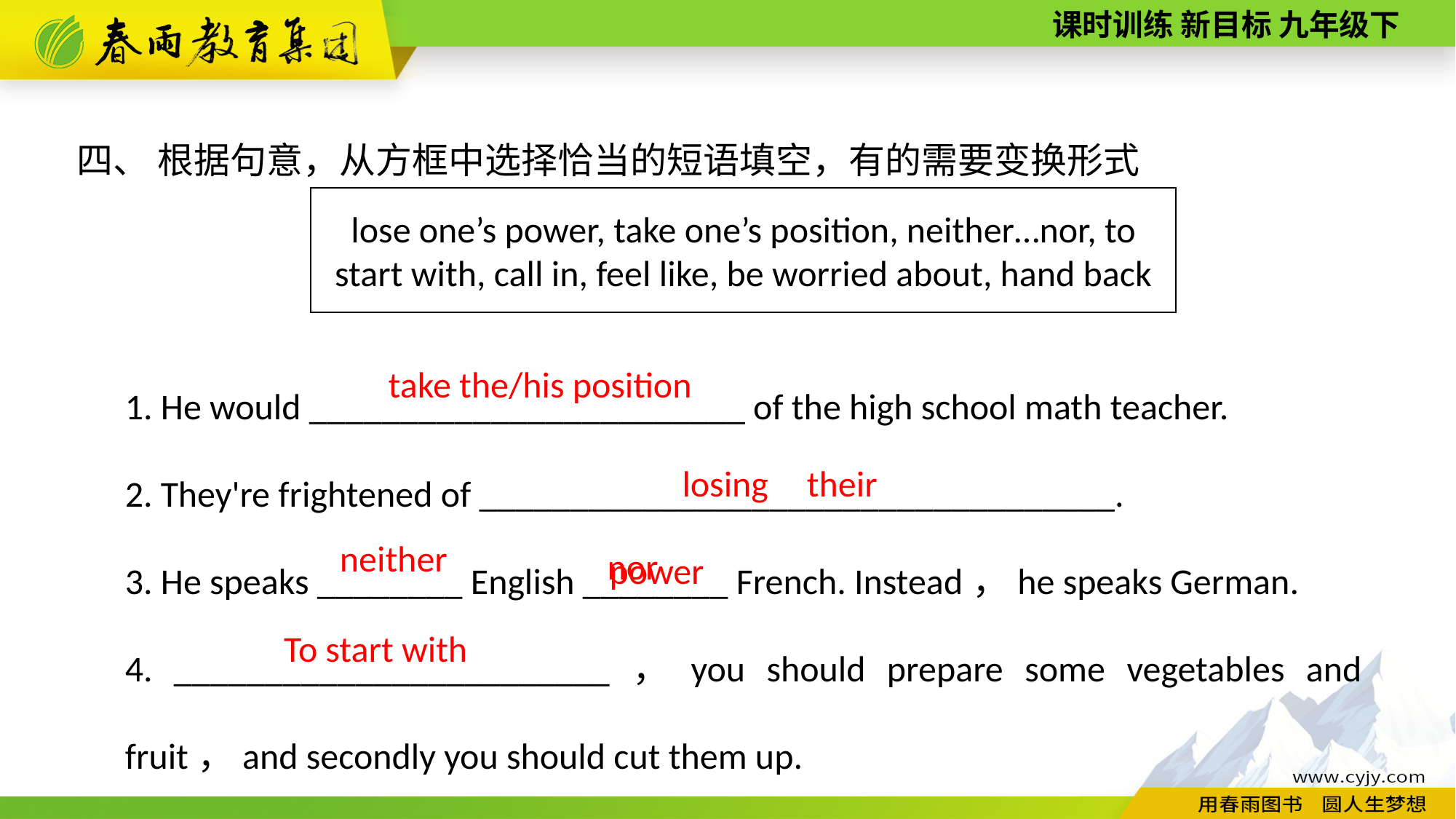

四、 根据句意，从方框中选择恰当的短语填空，有的需要变换形式
lose one’s power, take one’s position, neither…nor, to start with, call in, feel like, be worried about, hand back
1. He would ________________________ of the high school math teacher.
2. They're frightened of ___________________________________.
3. He speaks ________ English ________ French. Instead，he speaks German.
4. ________________________，you should prepare some vegetables and fruit，and secondly you should cut them up.
take the/his position
losing their power
neither
nor
To start with